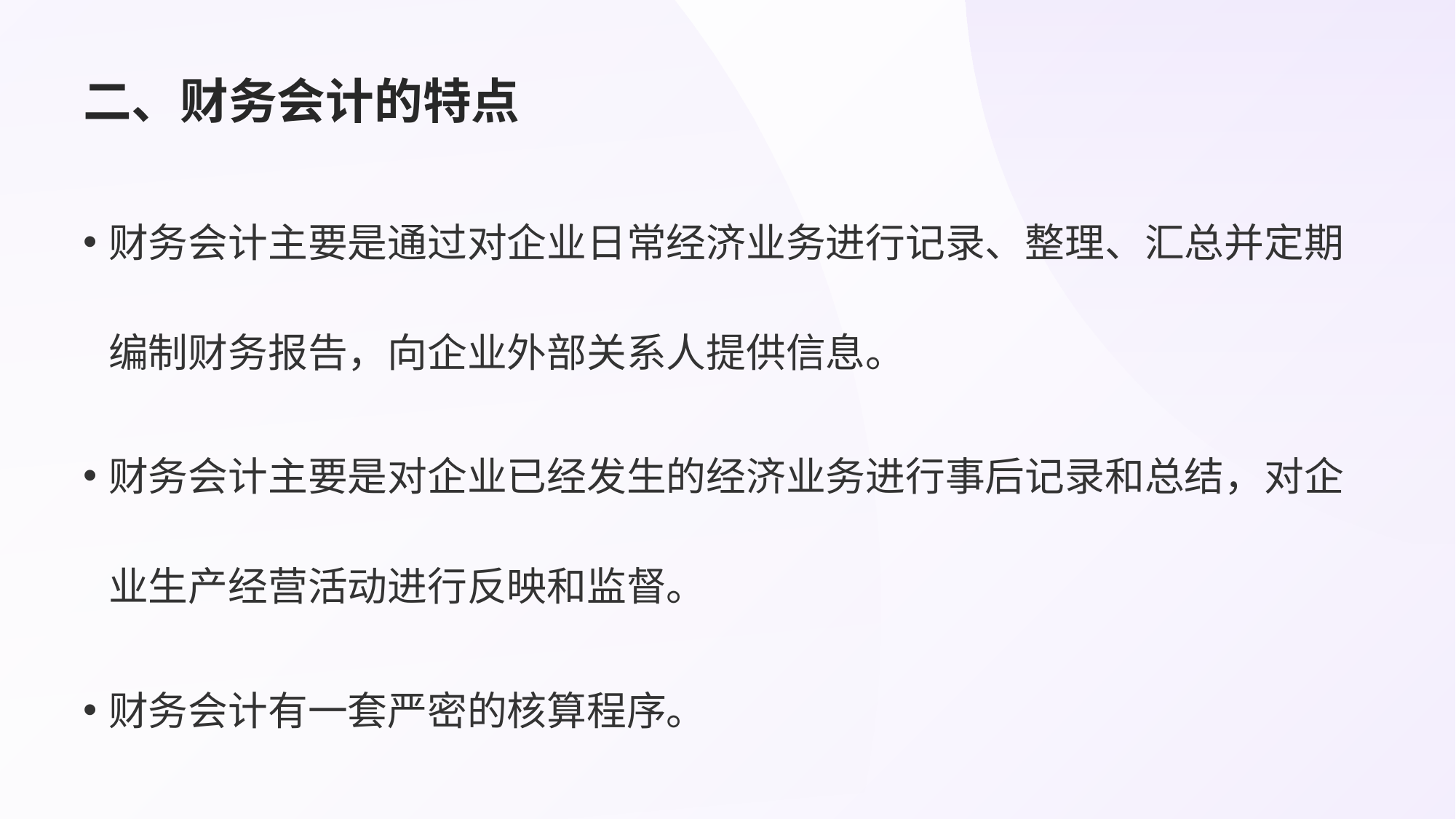

# 二、财务会计的特点
财务会计主要是通过对企业日常经济业务进行记录、整理、汇总并定期编制财务报告，向企业外部关系人提供信息。
财务会计主要是对企业已经发生的经济业务进行事后记录和总结，对企业生产经营活动进行反映和监督。
财务会计有一套严密的核算程序。